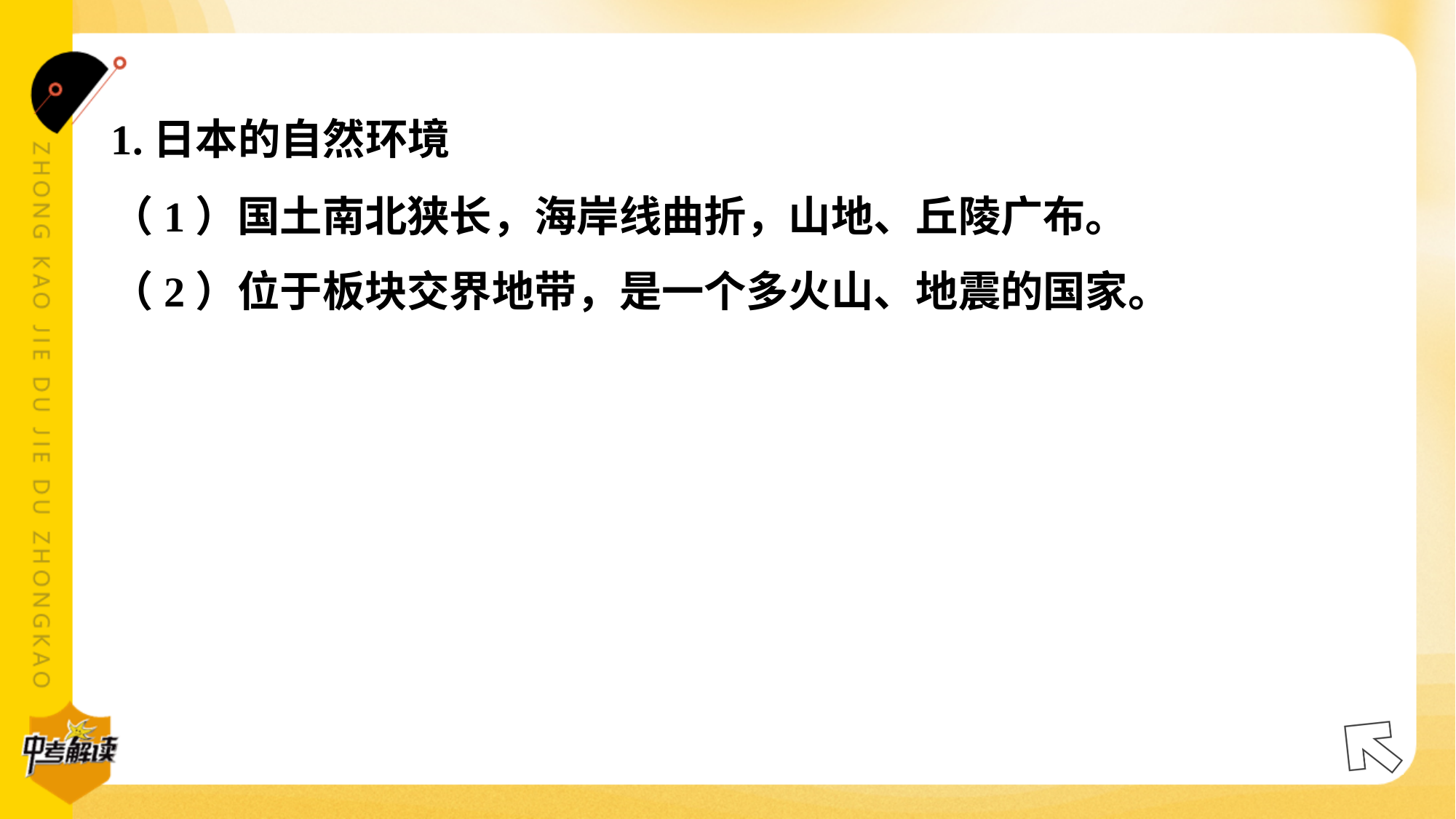

1.日本的自然环境
（1）国土南北狭长，海岸线曲折，山地、丘陵广布。
（2）位于板块交界地带，是一个多火山、地震的国家。